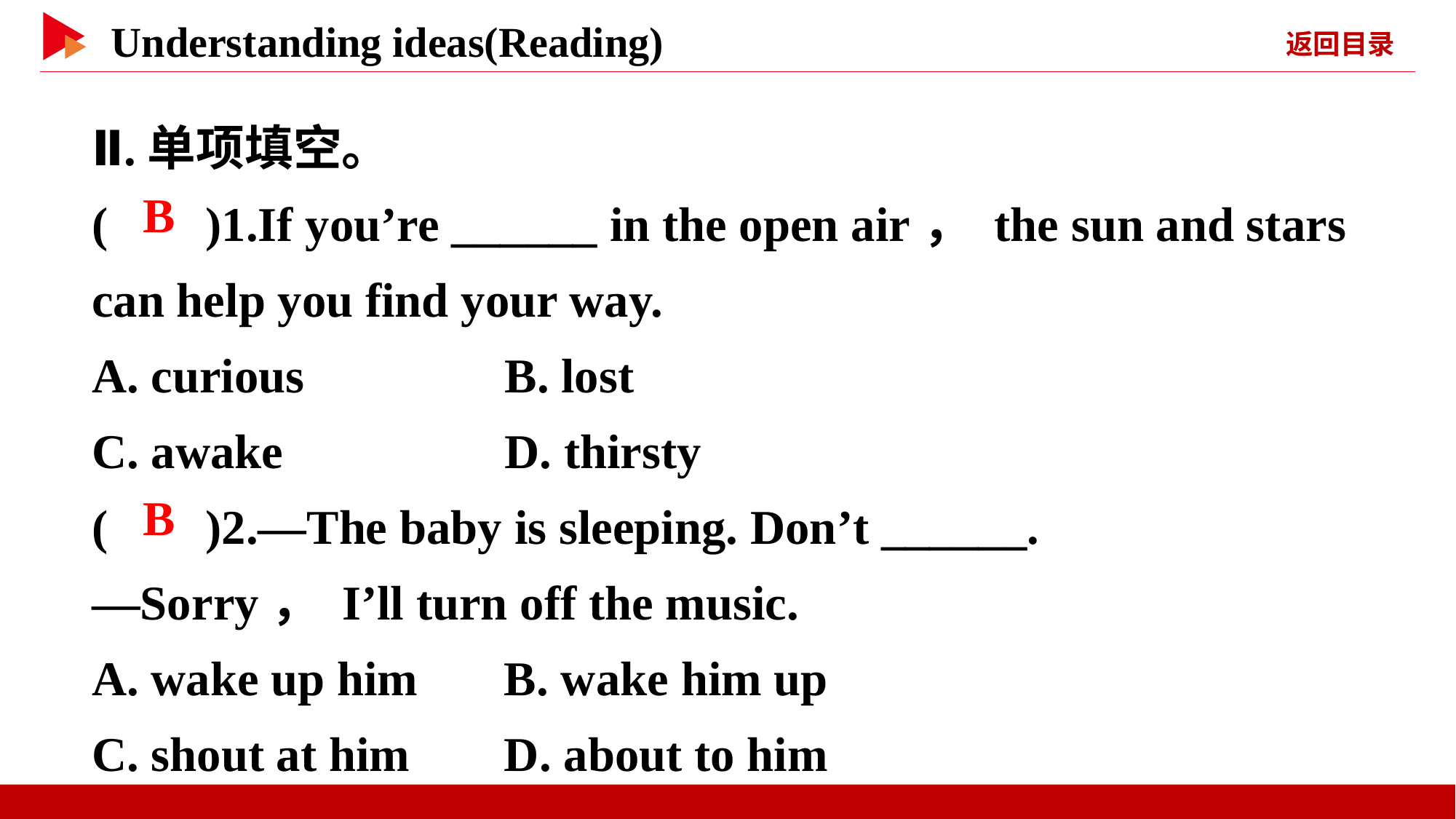

Ⅱ.单项填空。
(        )1.If you’re ______ in the open air， the sun and stars can help you find your way.
A. curious	                B. lost
C. awake	                D. thirsty
(        )2.—The baby is sleeping. Don’t ______.
—Sorry， I’ll turn off the music.
A. wake up him	       B. wake him up
C. shout at him	       D. about to him
   B
   B